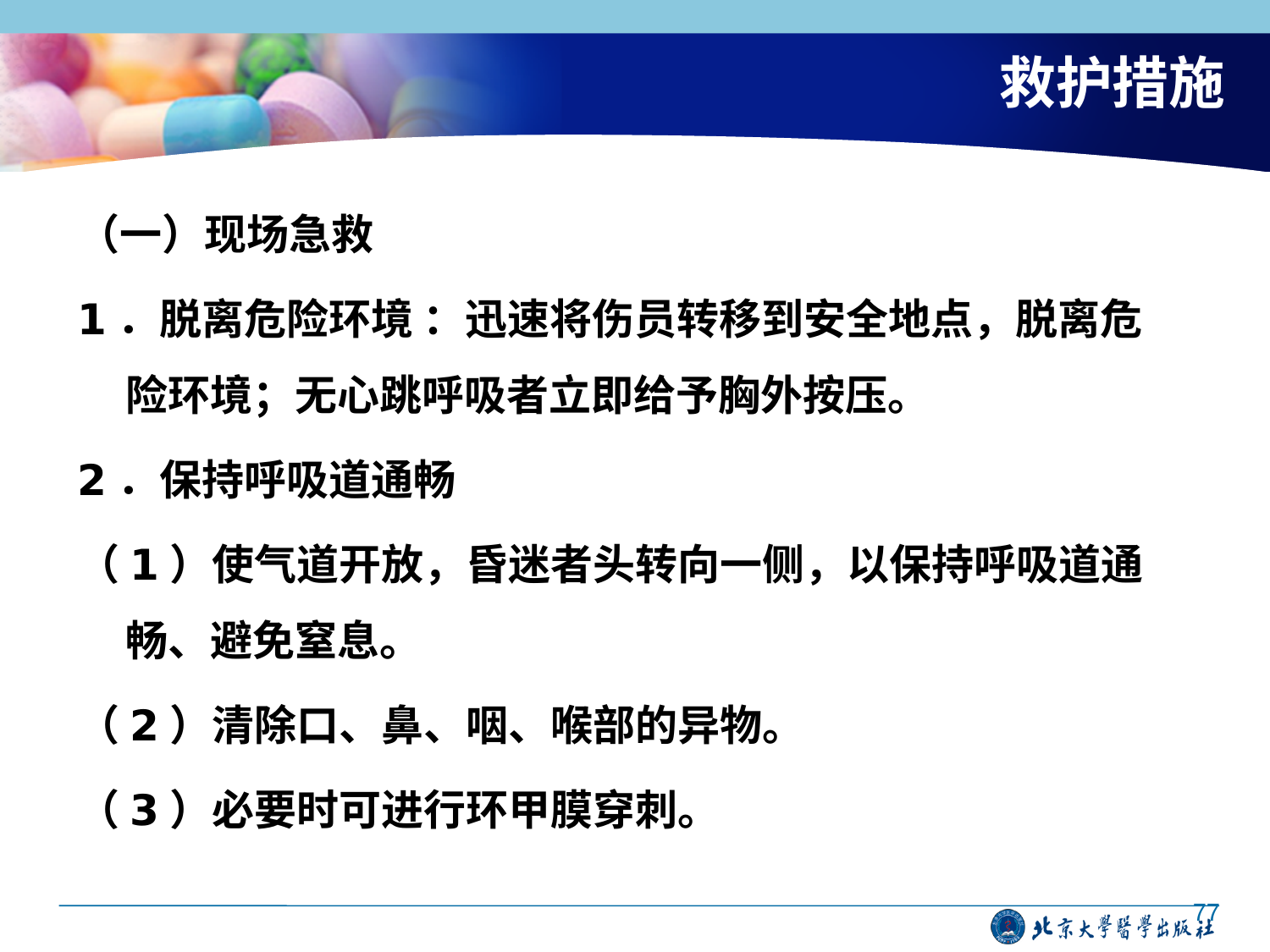

# 救护措施
（一）现场急救
1．脱离危险环境 ：迅速将伤员转移到安全地点，脱离危险环境；无心跳呼吸者立即给予胸外按压。
2．保持呼吸道通畅
（1）使气道开放，昏迷者头转向一侧，以保持呼吸道通畅、避免窒息。
（2）清除口、鼻、咽、喉部的异物。
（3）必要时可进行环甲膜穿刺。

77